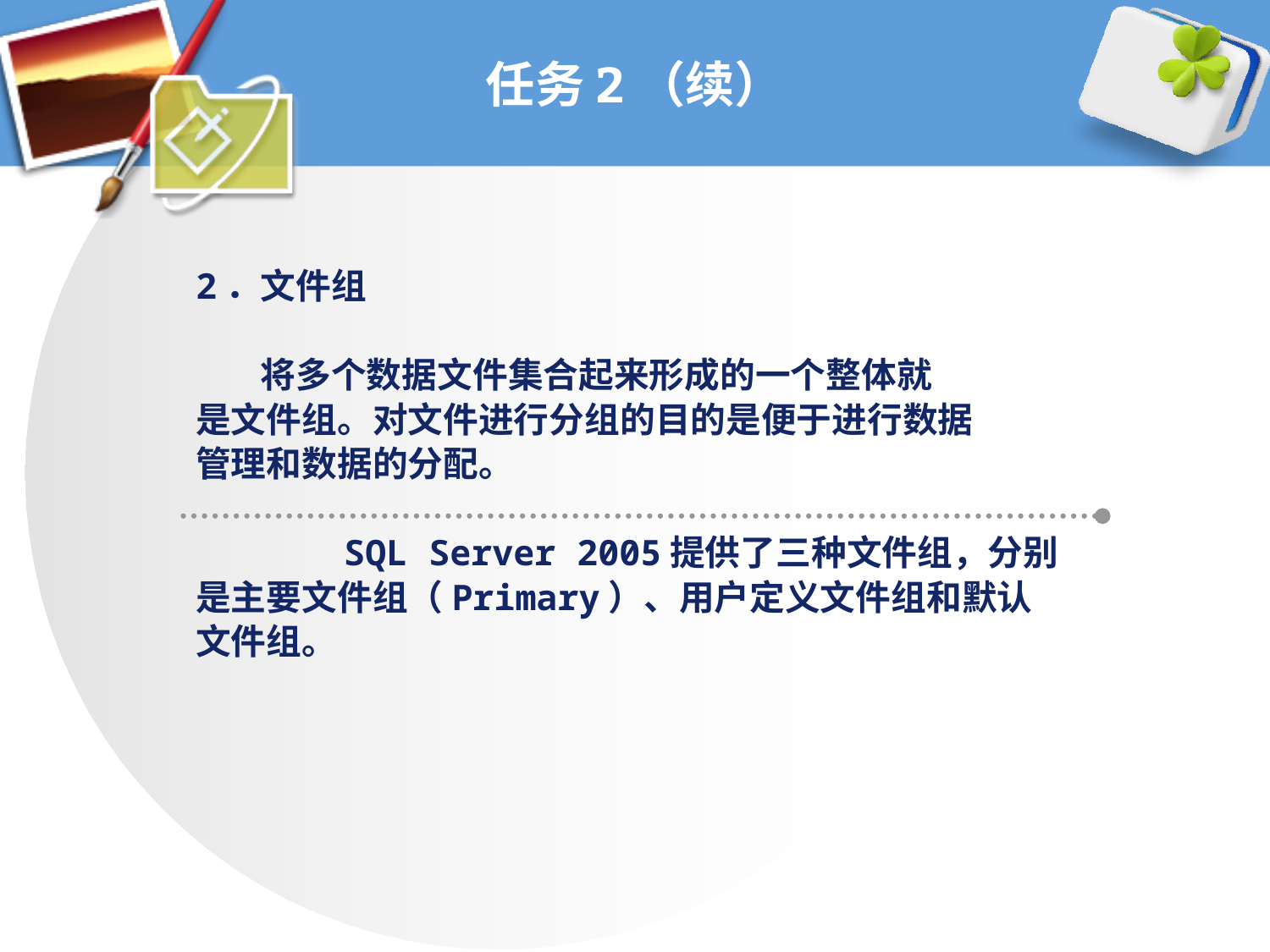

# 任务2（续）
2．文件组

       将多个数据文件集合起来形成的一个整体就
是文件组。对文件进行分组的目的是便于进行数据
管理和数据的分配。

       SQL Server 2005提供了三种文件组，分别
是主要文件组（Primary）、用户定义文件组和默认
文件组。